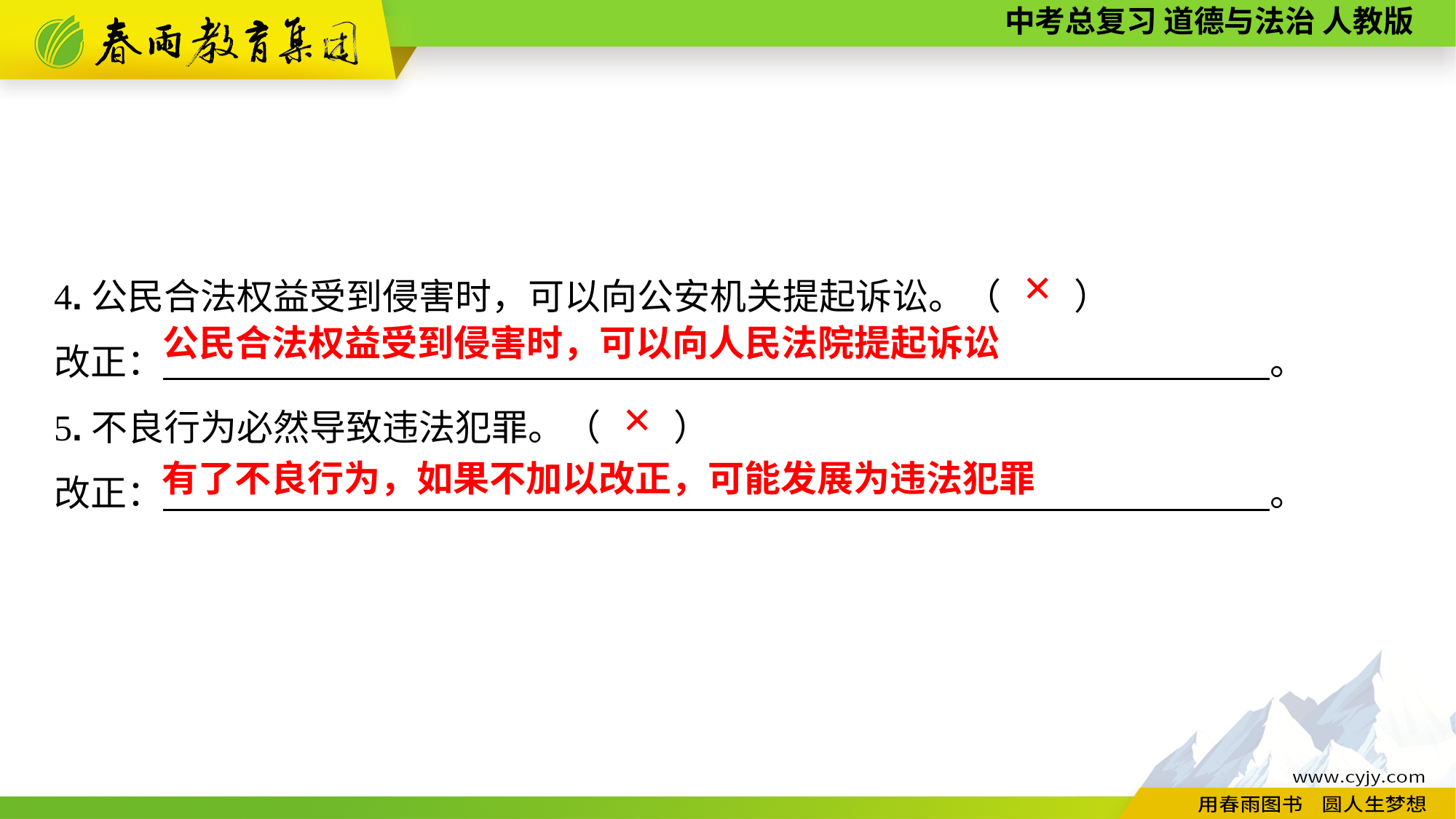

4.公民合法权益受到侵害时，可以向公安机关提起诉讼。（　　）
改正：　　　　                                                                                                        　　　。
5.不良行为必然导致违法犯罪。（　　）
改正：　　　                                                                                                        　　　　。
✕
公民合法权益受到侵害时，可以向人民法院提起诉讼
✕
有了不良行为，如果不加以改正，可能发展为违法犯罪